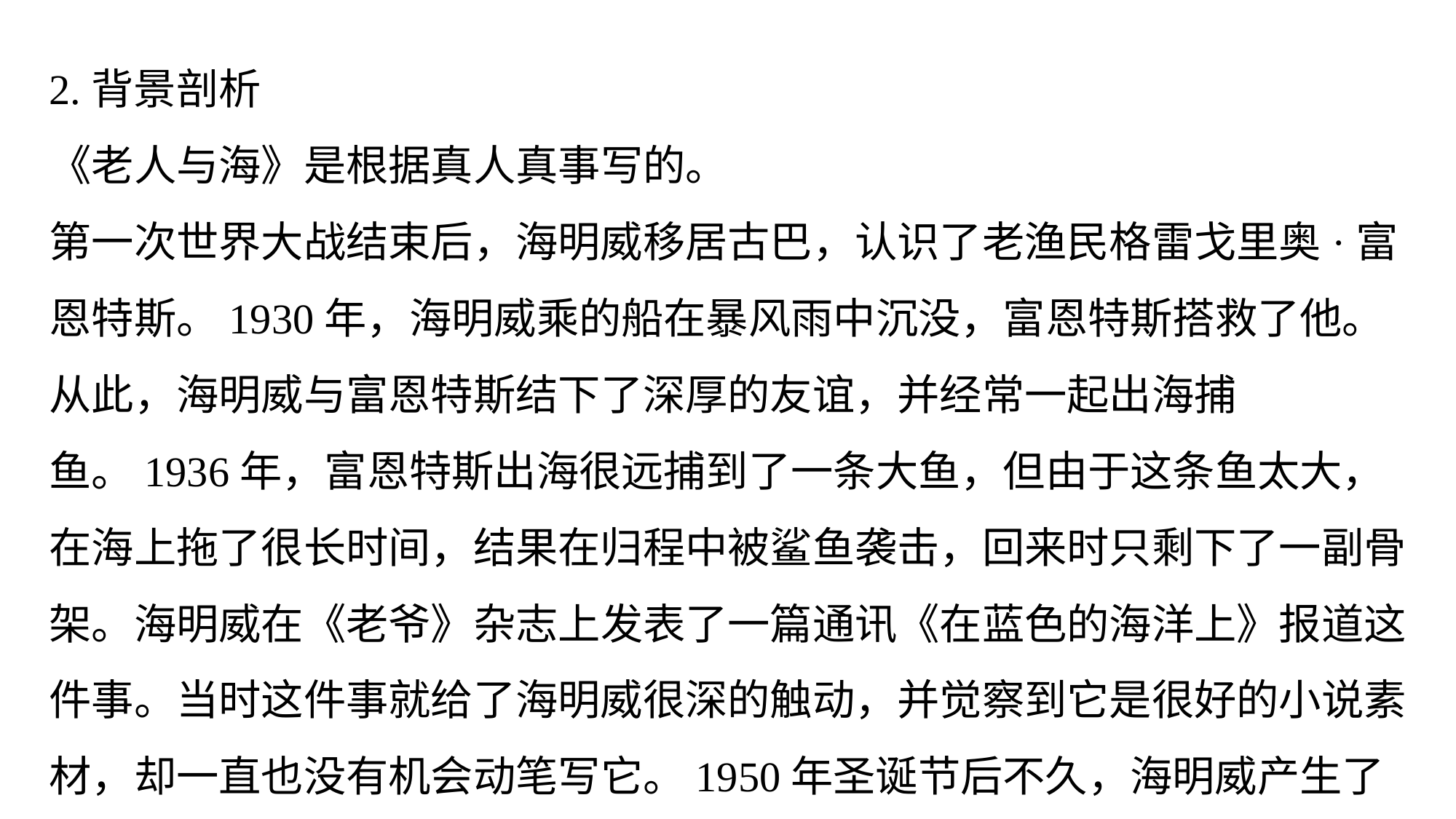

2.背景剖析
《老人与海》是根据真人真事写的。
第一次世界大战结束后，海明威移居古巴，认识了老渔民格雷戈里奥·富恩特斯。1930年，海明威乘的船在暴风雨中沉没，富恩特斯搭救了他。从此，海明威与富恩特斯结下了深厚的友谊，并经常一起出海捕鱼。1936年，富恩特斯出海很远捕到了一条大鱼，但由于这条鱼太大，在海上拖了很长时间，结果在归程中被鲨鱼袭击，回来时只剩下了一副骨架。海明威在《老爷》杂志上发表了一篇通讯《在蓝色的海洋上》报道这件事。当时这件事就给了海明威很深的触动，并觉察到它是很好的小说素材，却一直也没有机会动笔写它。1950年圣诞节后不久，海明威产生了极强的创作欲，